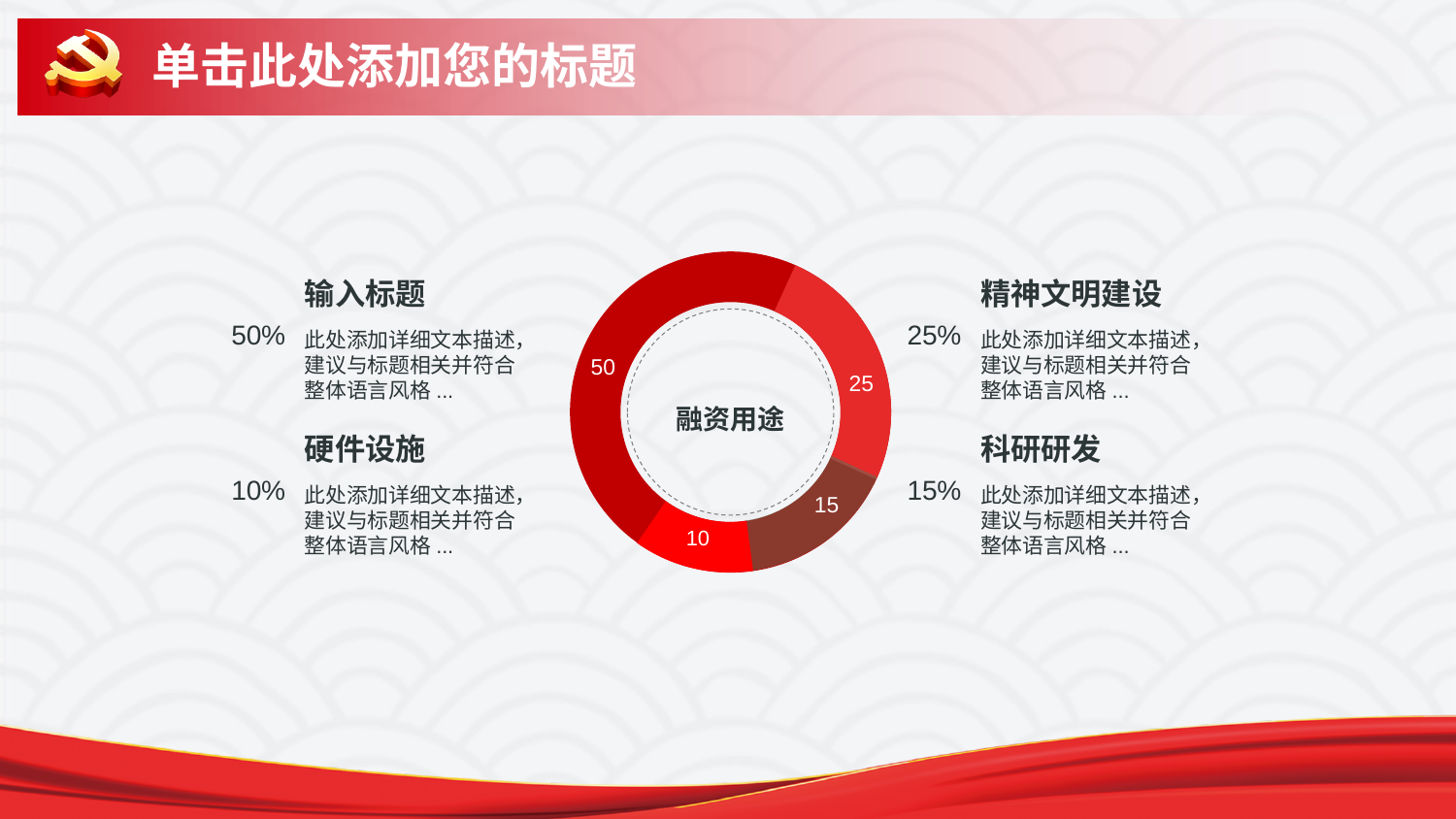

# 单击此处添加您的标题
输入标题
精神文明建设

50%
25%
此处添加详细文本描述，建议与标题相关并符合整体语言风格...
此处添加详细文本描述，建议与标题相关并符合整体语言风格...
50
25
融资用途
硬件设施
科研研发
10%
15%
此处添加详细文本描述，建议与标题相关并符合整体语言风格...
此处添加详细文本描述，建议与标题相关并符合整体语言风格...
15
10